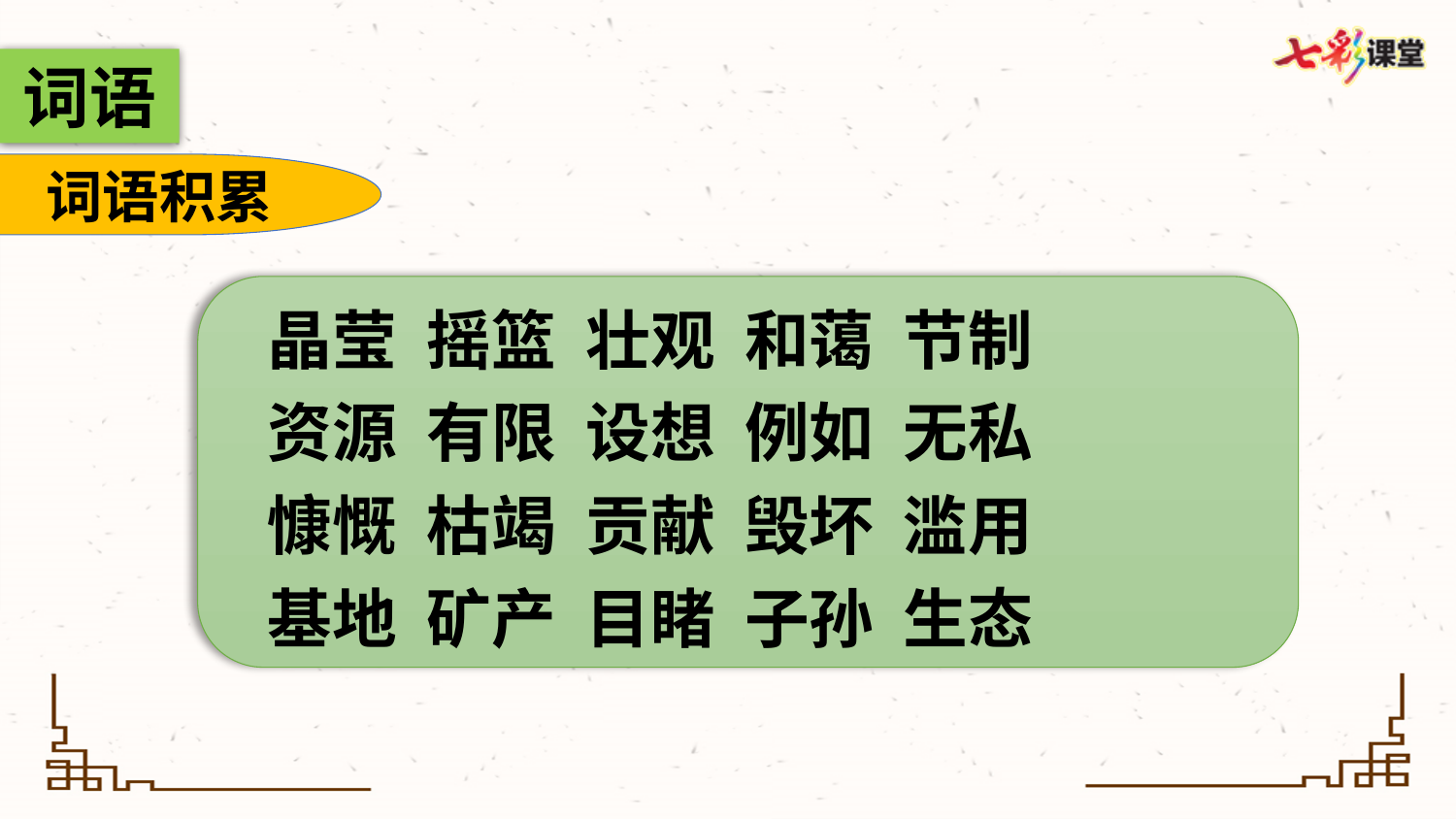

词语

词语积累

晶莹  摇篮  壮观  和蔼  节制
资源  有限  设想  例如  无私
慷慨  枯竭  贡献  毁坏  滥用
基地  矿产  目睹  子孙  生态